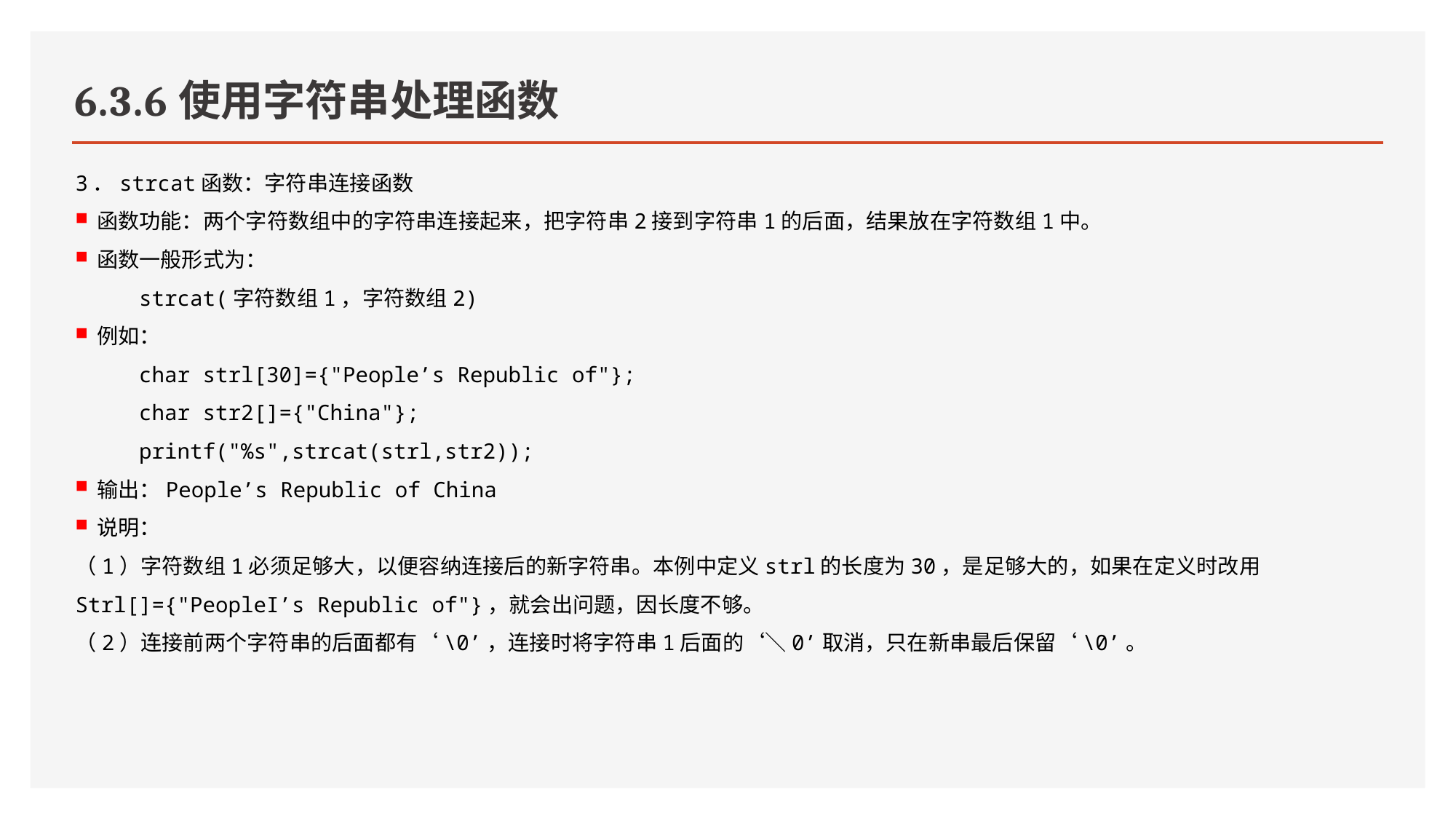

# 6.3.6使用字符串处理函数
3．strcat函数：字符串连接函数
函数功能：两个字符数组中的字符串连接起来，把字符串2接到字符串1的后面，结果放在字符数组1中。
函数一般形式为：
     strcat(字符数组1，字符数组2)
例如：
     char strl[30]={"People’s Republic of"};
     char str2[]={"China"};
     printf("%s",strcat(strl,str2));
输出：People’s Republic of China
说明：
（1）字符数组1必须足够大，以便容纳连接后的新字符串。本例中定义strl的长度为30，是足够大的，如果在定义时改用Strl[]={"PeopleI’s Republic of"}，就会出问题，因长度不够。
（2）连接前两个字符串的后面都有‘\0’，连接时将字符串1后面的‘＼0’取消，只在新串最后保留‘\0’。